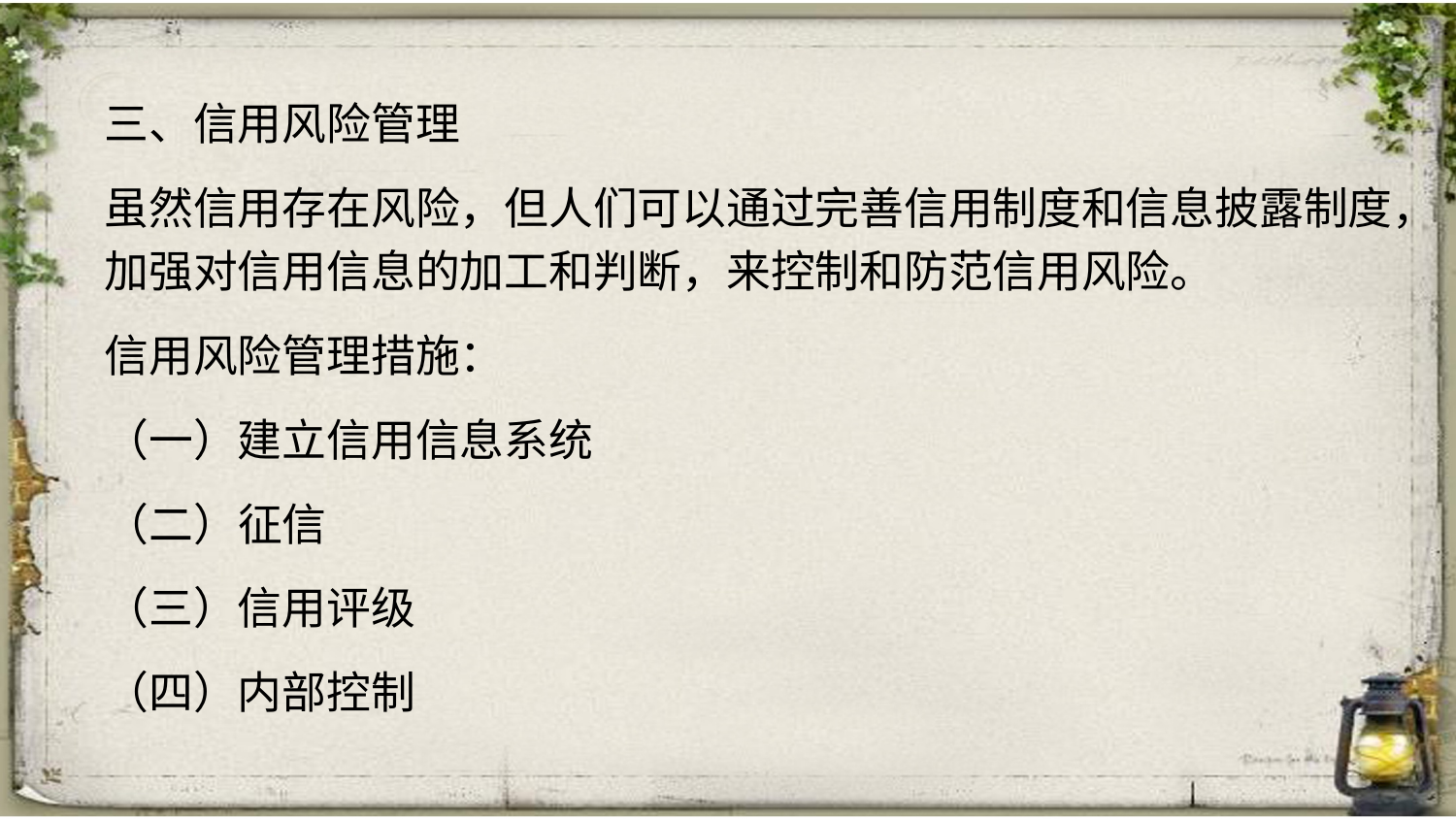

三、信用风险管理
虽然信用存在风险，但人们可以通过完善信用制度和信息披露制度，加强对信用信息的加工和判断，来控制和防范信用风险。
信用风险管理措施：
（一）建立信用信息系统
（二）征信
（三）信用评级
（四）内部控制